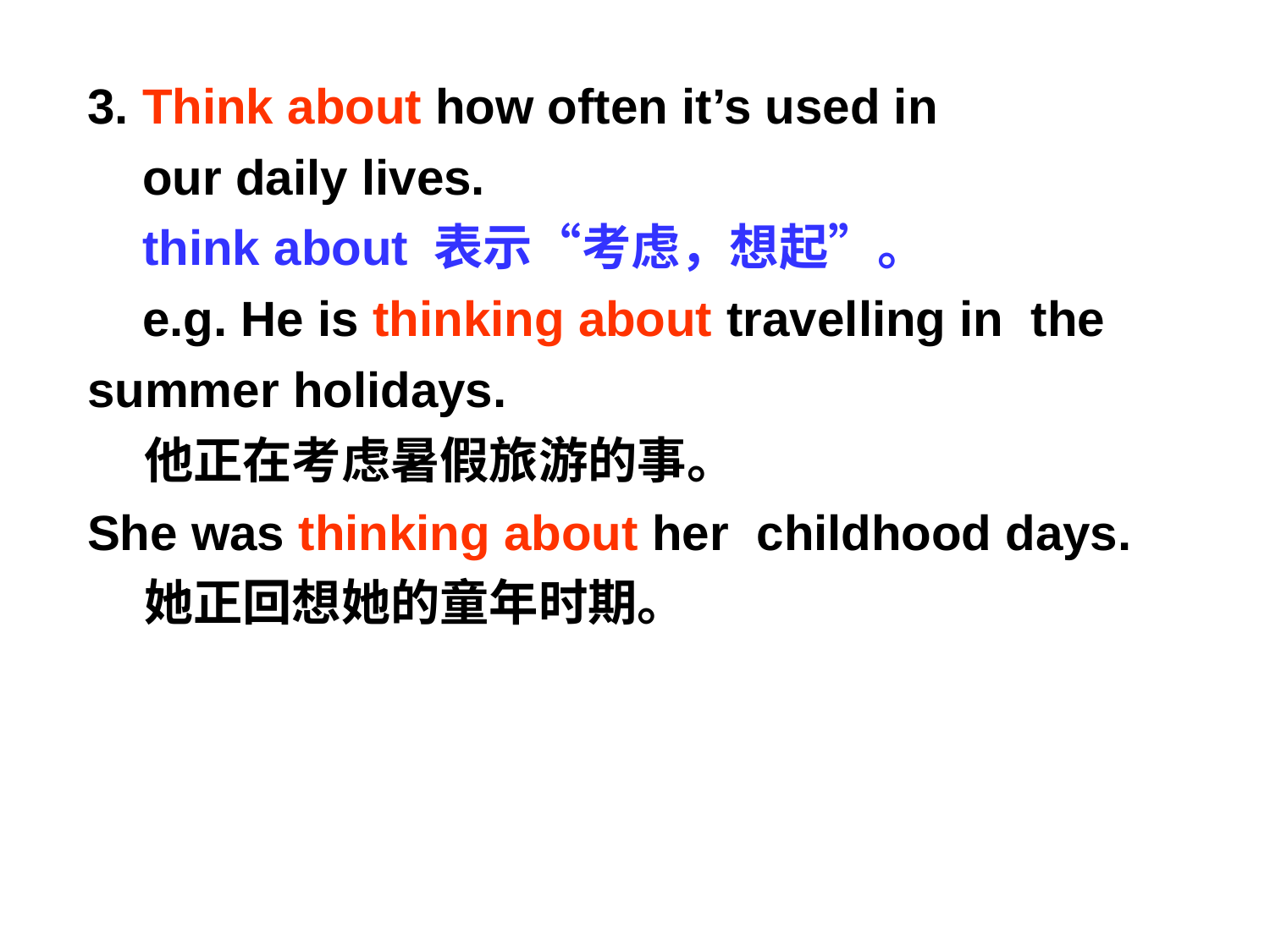

3. Think about how often it’s used in
    our daily lives.
    think about 表示“考虑，想起”。
    e.g. He is thinking about travelling in  the summer holidays.
    他正在考虑暑假旅游的事。
She was thinking about her  childhood days.
    她正回想她的童年时期。